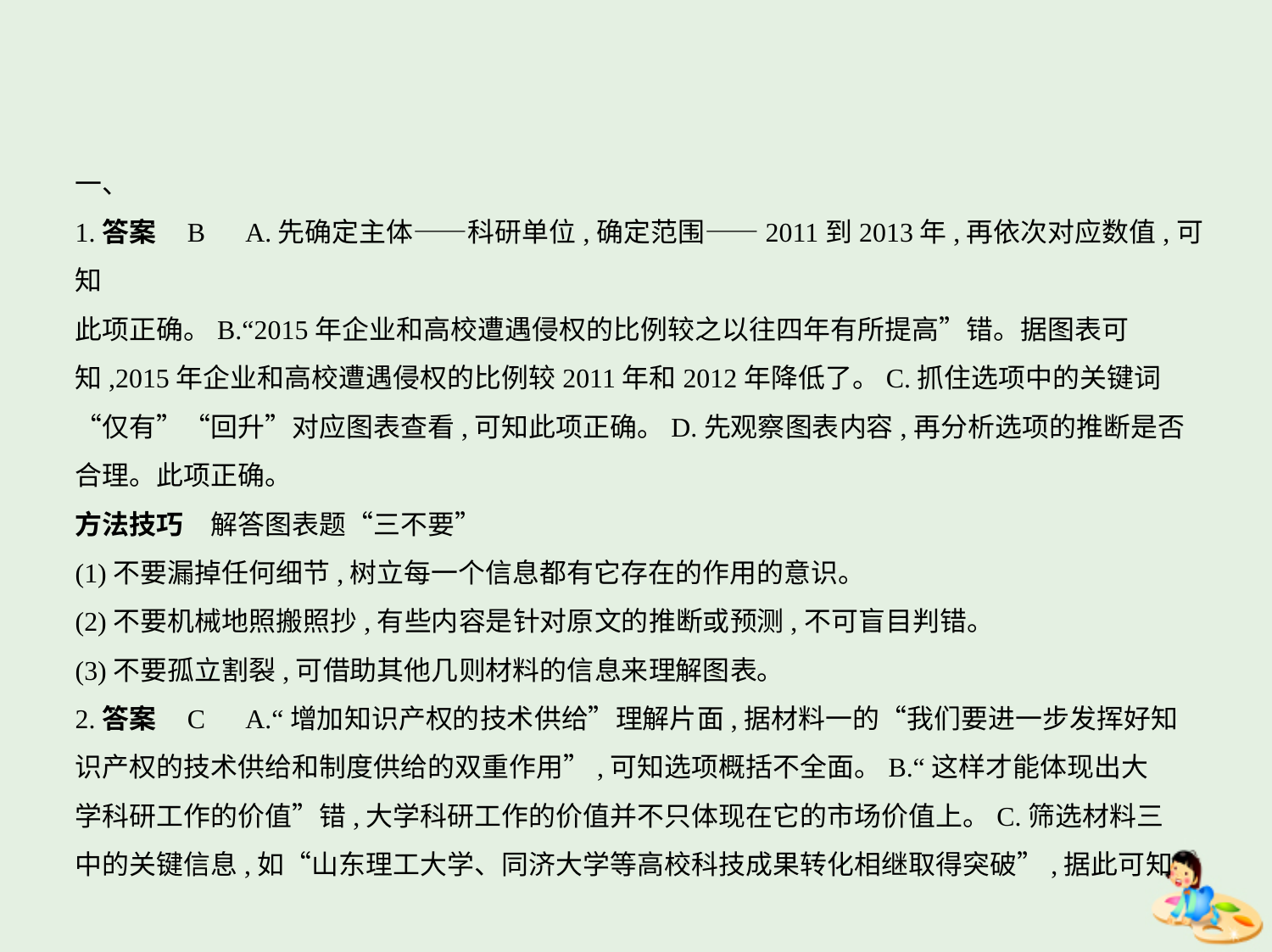

一、
1.答案    B　A.先确定主体——科研单位,确定范围——2011到2013年,再依次对应数值,可知
此项正确。B.“2015年企业和高校遭遇侵权的比例较之以往四年有所提高”错。据图表可
知,2015年企业和高校遭遇侵权的比例较2011年和2012年降低了。C.抓住选项中的关键词
“仅有”“回升”对应图表查看,可知此项正确。D.先观察图表内容,再分析选项的推断是否
合理。此项正确。
方法技巧　解答图表题“三不要”
(1)不要漏掉任何细节,树立每一个信息都有它存在的作用的意识。
(2)不要机械地照搬照抄,有些内容是针对原文的推断或预测,不可盲目判错。
(3)不要孤立割裂,可借助其他几则材料的信息来理解图表。
2.答案    C　A.“增加知识产权的技术供给”理解片面,据材料一的“我们要进一步发挥好知
识产权的技术供给和制度供给的双重作用”,可知选项概括不全面。B.“这样才能体现出大
学科研工作的价值”错,大学科研工作的价值并不只体现在它的市场价值上。C.筛选材料三
中的关键信息,如“山东理工大学、同济大学等高校科技成果转化相继取得突破”,据此可知